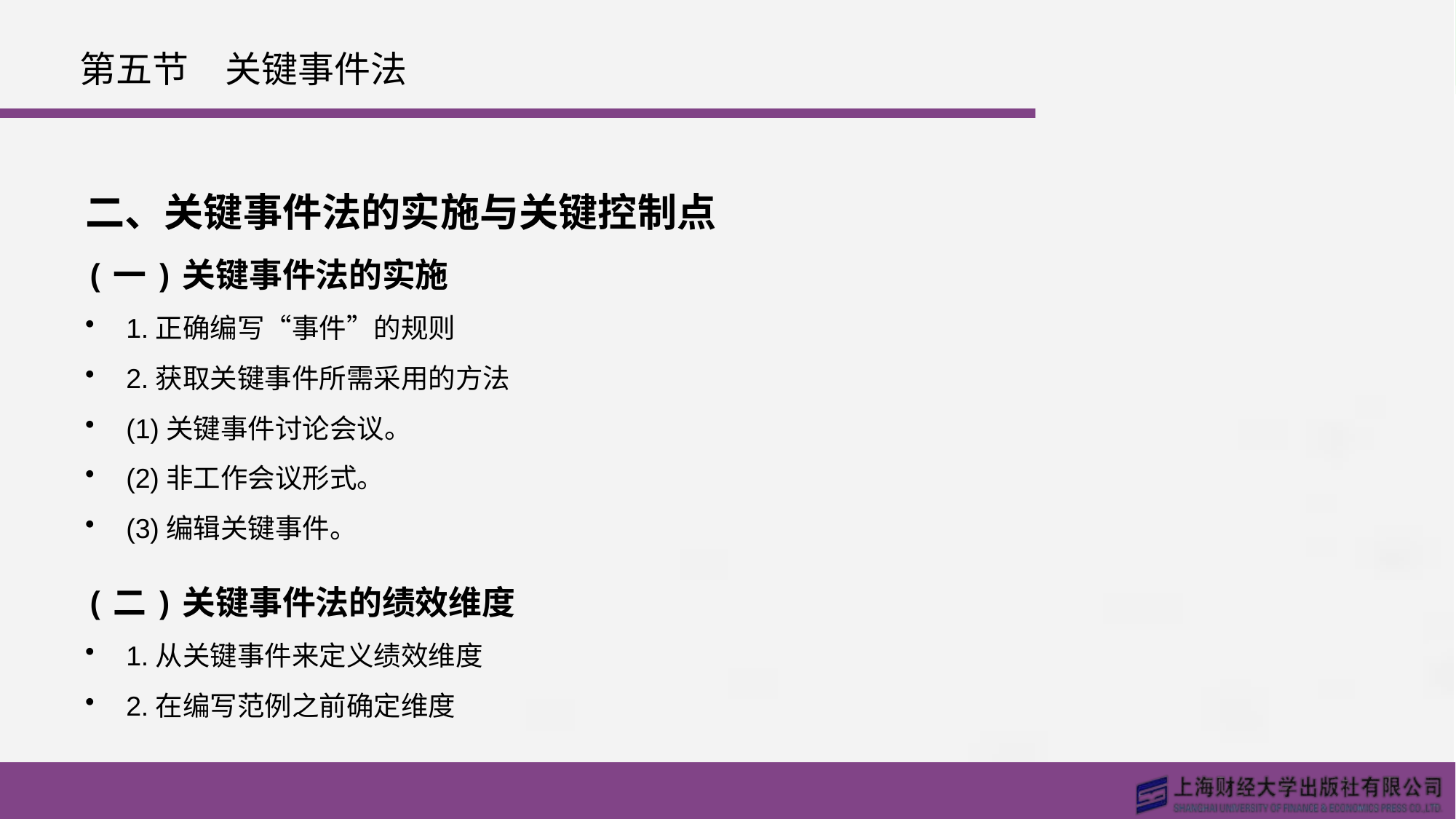

# 第五节　关键事件法
二、关键事件法的实施与关键控制点
(一)关键事件法的实施
1.正确编写“事件”的规则
2.获取关键事件所需采用的方法
(1)关键事件讨论会议。
(2)非工作会议形式。
(3)编辑关键事件。
(二)关键事件法的绩效维度
1.从关键事件来定义绩效维度
2.在编写范例之前确定维度